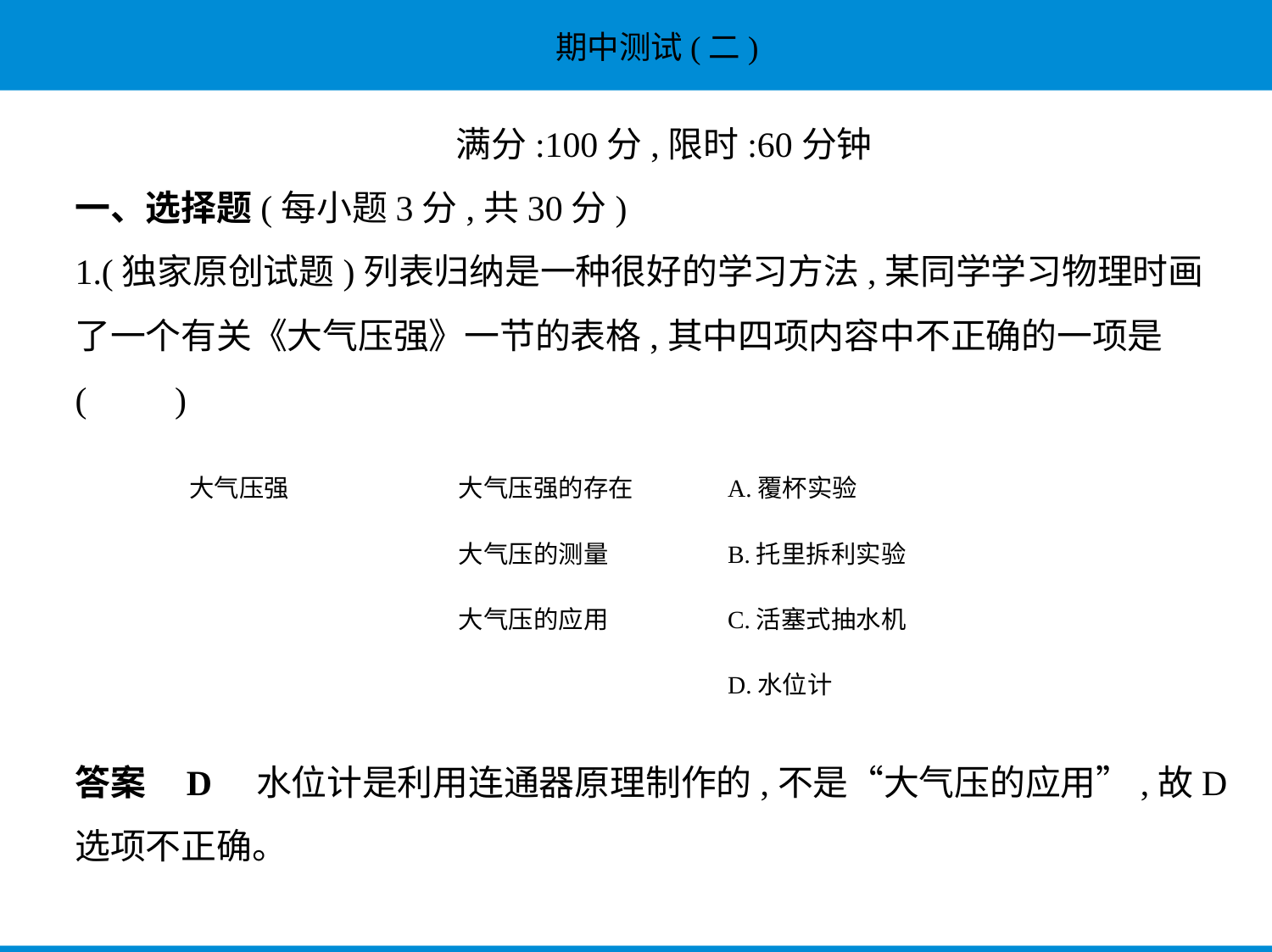

满分:100分,限时:60分钟
一、选择题(每小题3分,共30分)
1.(独家原创试题)列表归纳是一种很好的学习方法,某同学学习物理时画
了一个有关《大气压强》一节的表格,其中四项内容中不正确的一项是
(　　)

答案    D　水位计是利用连通器原理制作的,不是“大气压的应用”,故D
选项不正确。

| 大气压强 | 大气压强的存在 | A.覆杯实验 |
| --- | --- | --- |
|  | 大气压的测量 | B.托里拆利实验 |
|  | 大气压的应用 | C.活塞式抽水机 |
|  |  | D.水位计 |